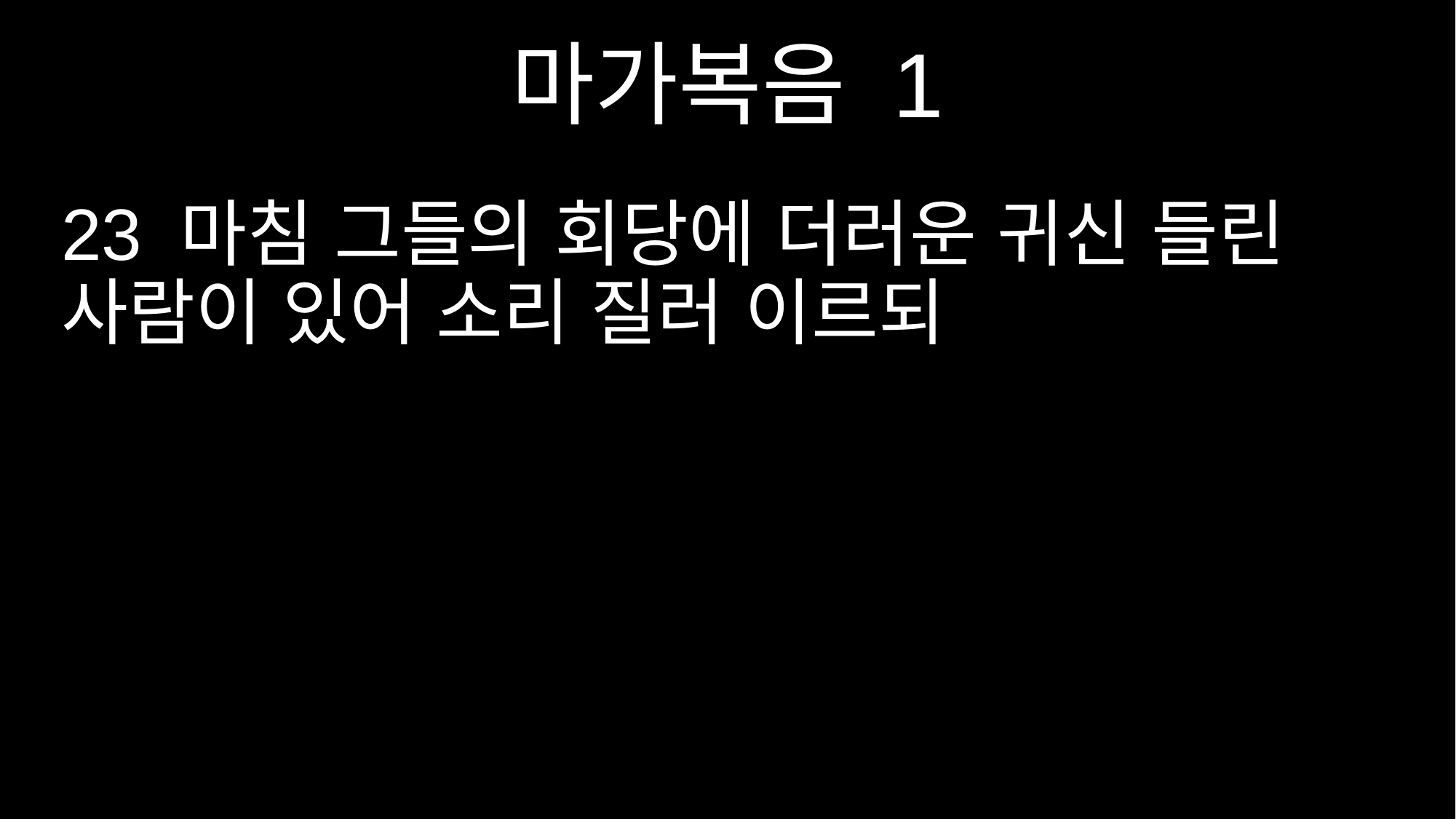

마가복음 1
23 마침 그들의 회당에 더러운 귀신 들린 사람이 있어 소리 질러 이르되